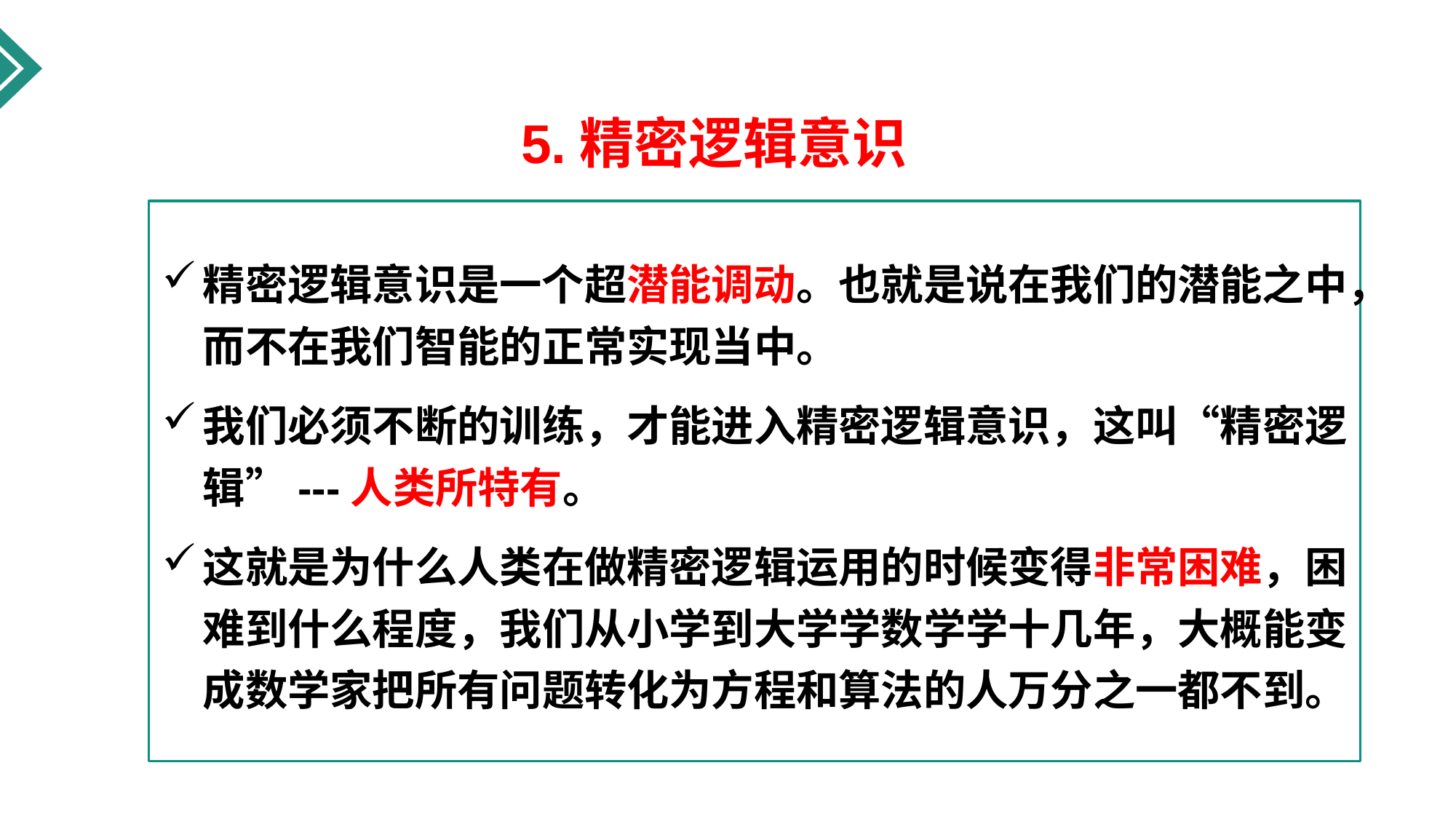

5.精密逻辑意识
精密逻辑意识是一个超潜能调动。也就是说在我们的潜能之中，而不在我们智能的正常实现当中。
我们必须不断的训练，才能进入精密逻辑意识，这叫“精密逻辑”---人类所特有。
这就是为什么人类在做精密逻辑运用的时候变得非常困难，困难到什么程度，我们从小学到大学学数学学十几年，大概能变成数学家把所有问题转化为方程和算法的人万分之一都不到。